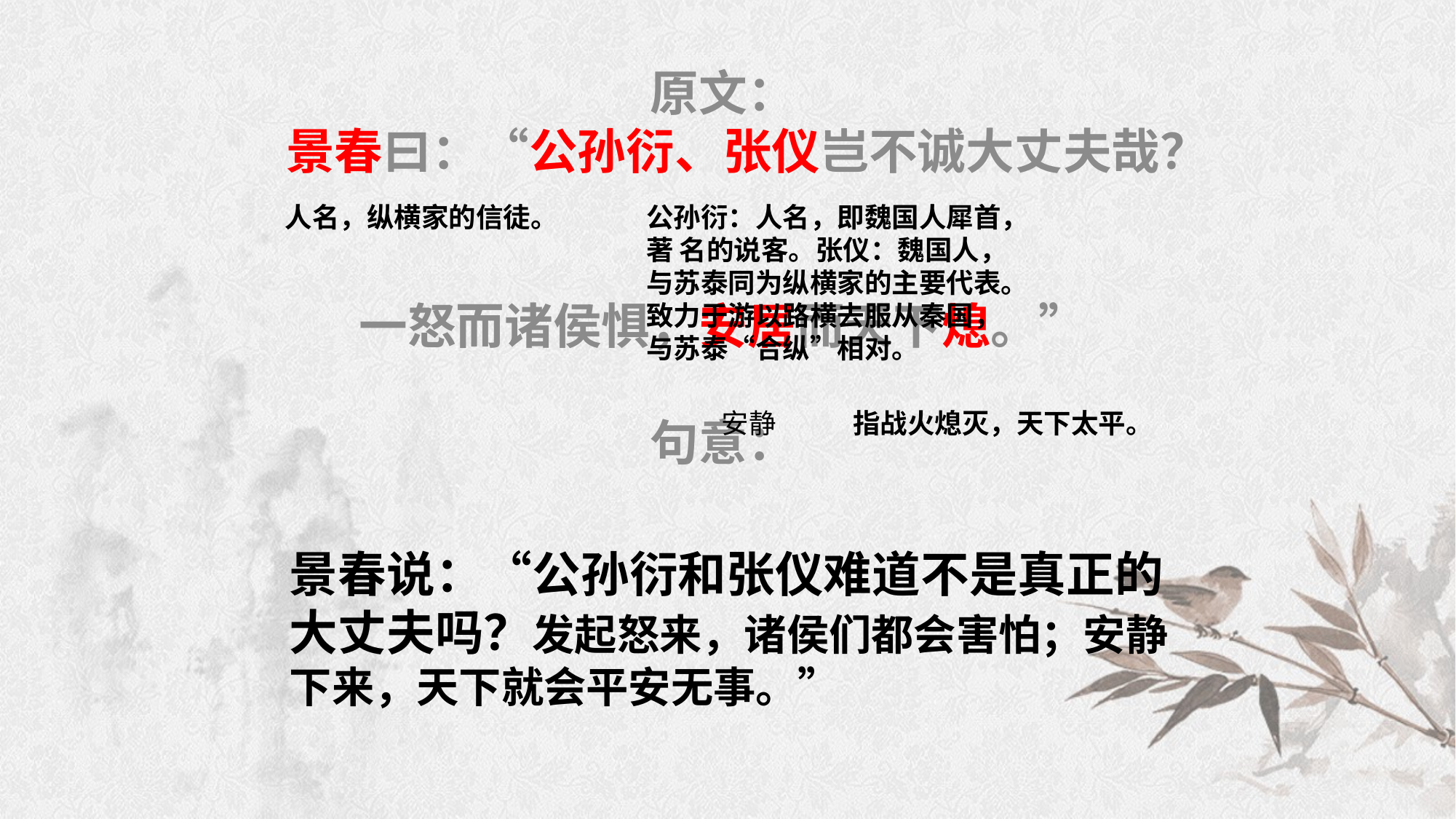

原文：
景春曰：“公孙衍、张仪岂不诚大丈夫哉？

一怒而诸侯惧，安居而天下熄。”

句意：

人名，纵横家的信徒。
公孙衍：人名，即魏国人犀首，
著 名的说客。张仪：魏国人，
与苏泰同为纵横家的主要代表。
致力于游以路横去服从秦国，
与苏泰“合纵”相对。
安静
指战火熄灭，天下太平。
景春说：“公孙衍和张仪难道不是真正的
大丈夫吗？发起怒来，诸侯们都会害怕；安静
下来，天下就会平安无事。”